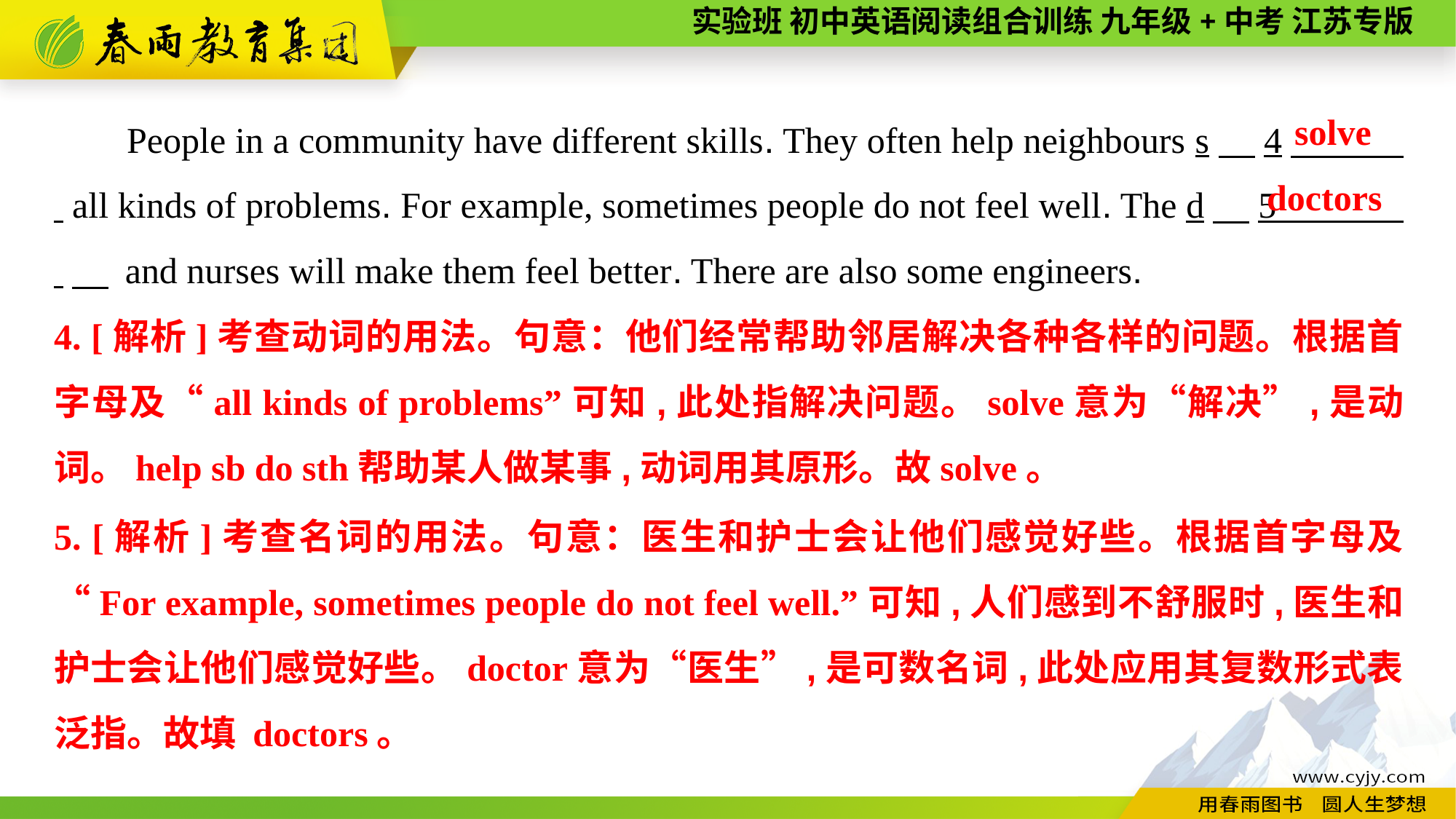

People in a community have different skills. They often help neighbours s　4　          . all kinds of problems. For example, sometimes people do not feel well. The d　5               .　 and nurses will make them feel better. There are also some engineers.
solve
doctors
4. [解析]考查动词的用法。句意：他们经常帮助邻居解决各种各样的问题。根据首字母及“all kinds of problems”可知,此处指解决问题。solve意为“解决”,是动词。help sb do sth帮助某人做某事,动词用其原形。故solve。
5. [解析]考查名词的用法。句意：医生和护士会让他们感觉好些。根据首字母及“For example, sometimes people do not feel well.”可知,人们感到不舒服时,医生和护士会让他们感觉好些。doctor意为“医生”,是可数名词,此处应用其复数形式表泛指。故填 doctors。